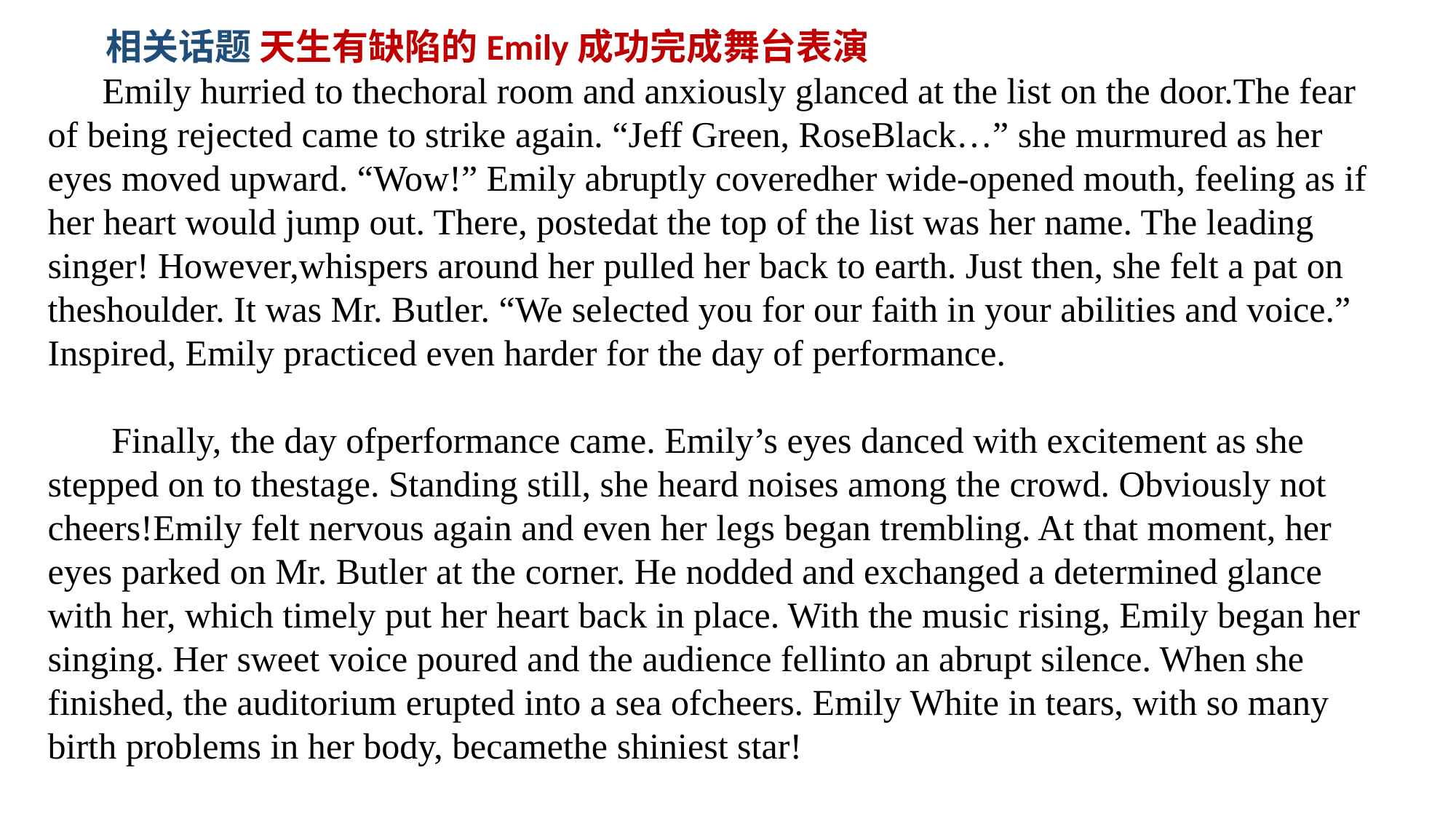

相关话题 天生有缺陷的Emily成功完成舞台表演
      Emily hurried to thechoral room and anxiously glanced at the list on the door.The fear of being rejected came to strike again. “Jeff Green, RoseBlack…” she murmured as her eyes moved upward. “Wow!” Emily abruptly coveredher wide-opened mouth, feeling as if her heart would jump out. There, postedat the top of the list was her name. The leading singer! However,whispers around her pulled her back to earth. Just then, she felt a pat on theshoulder. It was Mr. Butler. “We selected you for our faith in your abilities and voice.” Inspired, Emily practiced even harder for the day of performance.

       Finally, the day ofperformance came. Emily’s eyes danced with excitement as she stepped on to thestage. Standing still, she heard noises among the crowd. Obviously not cheers!Emily felt nervous again and even her legs began trembling. At that moment, her eyes parked on Mr. Butler at the corner. He nodded and exchanged a determined glance with her, which timely put her heart back in place. With the music rising, Emily began her singing. Her sweet voice poured and the audience fellinto an abrupt silence. When she finished, the auditorium erupted into a sea ofcheers. Emily White in tears, with so many birth problems in her body, becamethe shiniest star!